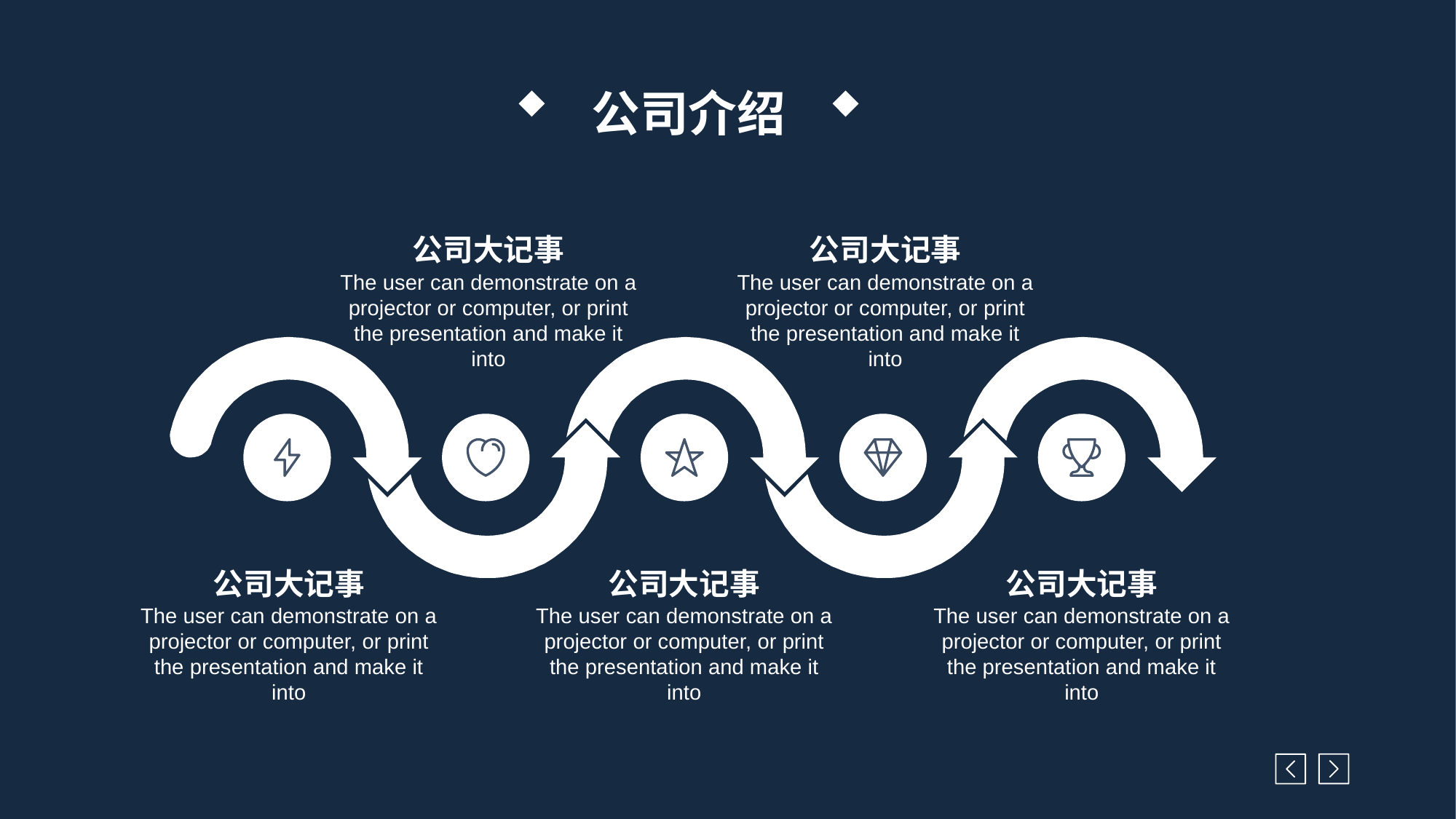

公司介绍

公司大记事
The user can demonstrate on a projector or computer, or print the presentation and make it into
公司大记事
The user can demonstrate on a projector or computer, or print the presentation and make it into

以客户为重

克服异议 / 难题 / 投诉

令愤怒的客户平伏情绪

善用聆听技巧

保持和提高自尊心
公司大记事
The user can demonstrate on a projector or computer, or print the presentation and make it into
公司大记事
The user can demonstrate on a projector or computer, or print the presentation and make it into
公司大记事
The user can demonstrate on a projector or computer, or print the presentation and make it into